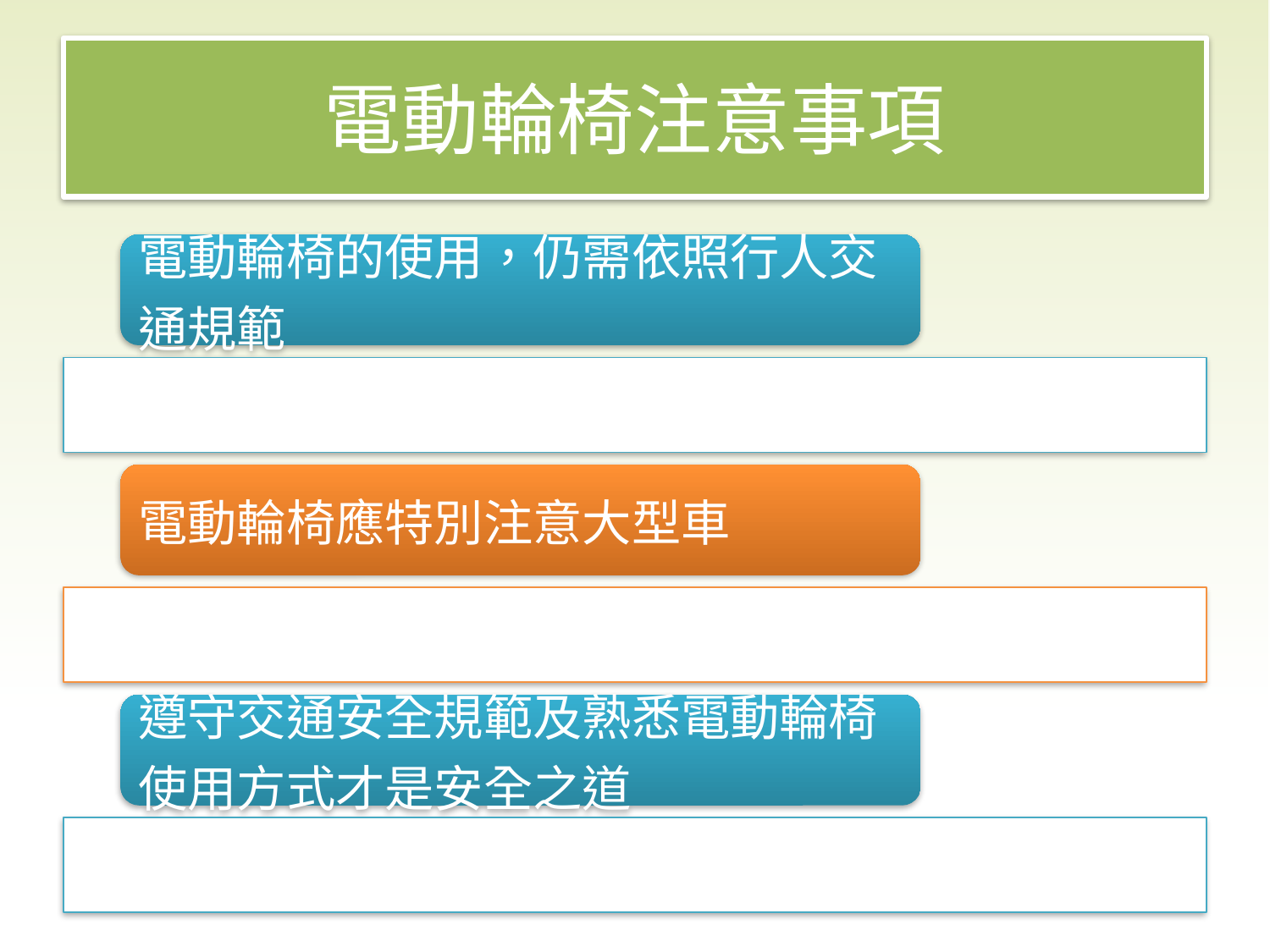

# 電動輪椅注意事項
電動輪椅的使用，仍需依照行人交通規範
電動輪椅應特別注意大型車
遵守交通安全規範及熟悉電動輪椅使用方式才是安全之道